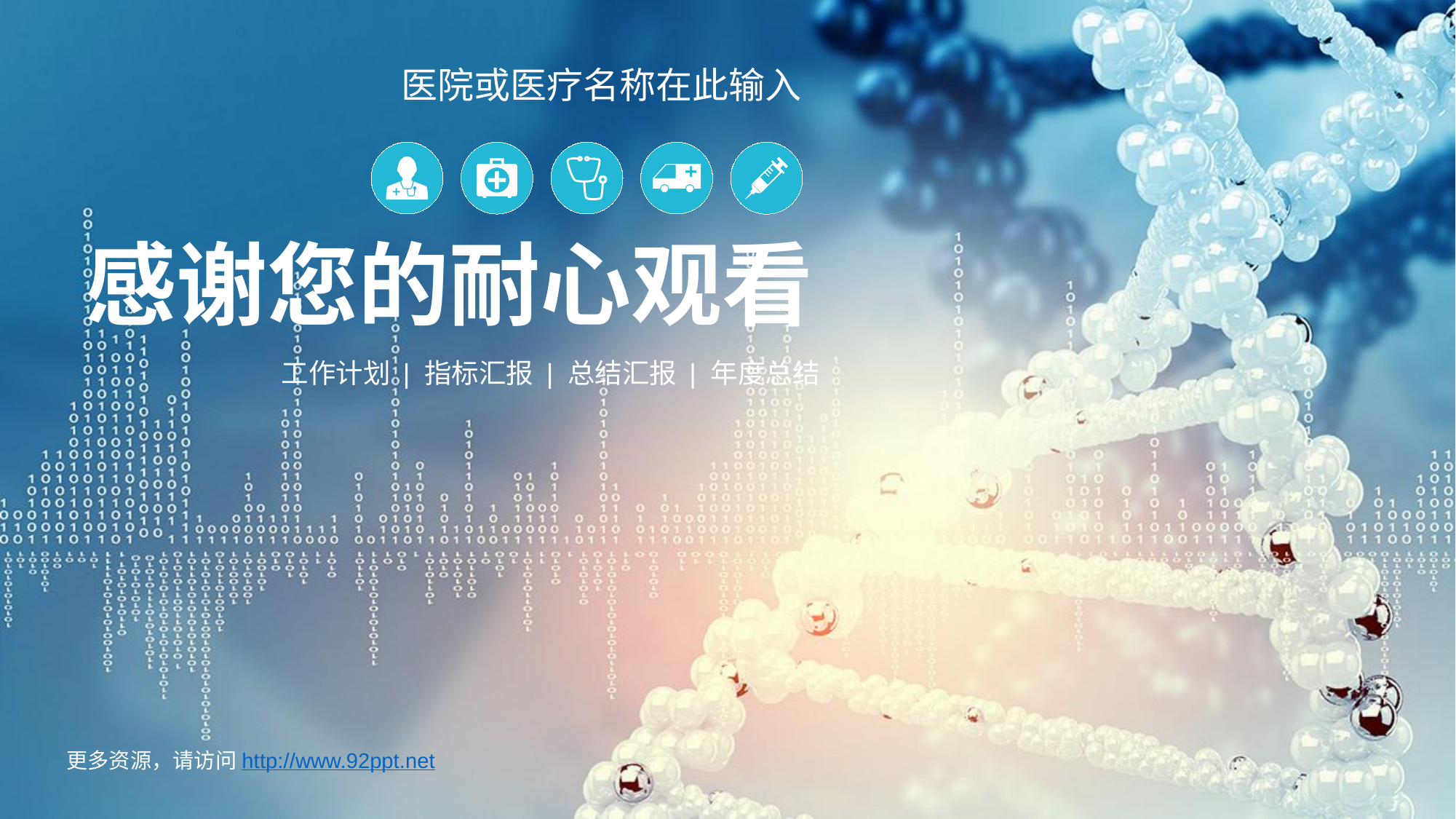

医院或医疗名称在此输入

感谢您的耐心观看
工作计划 | 指标汇报 | 总结汇报 | 年度总结
更多资源，请访问http://www.92ppt.net